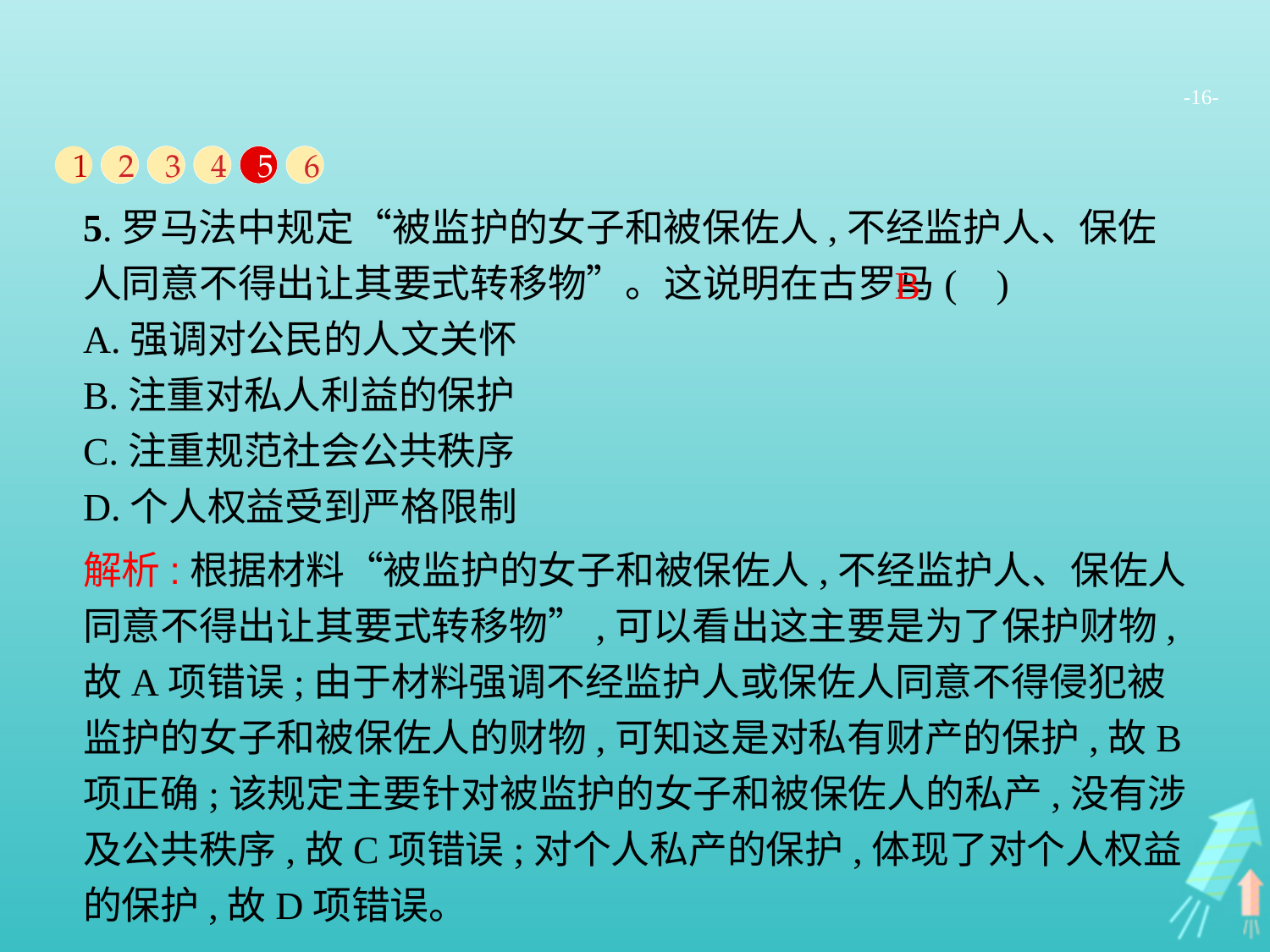

-16-
1
2
3
4
5
6
5.罗马法中规定“被监护的女子和被保佐人,不经监护人、保佐人同意不得出让其要式转移物”。这说明在古罗马(    )
A.强调对公民的人文关怀
B.注重对私人利益的保护
C.注重规范社会公共秩序
D.个人权益受到严格限制
B
解析:根据材料“被监护的女子和被保佐人,不经监护人、保佐人同意不得出让其要式转移物”,可以看出这主要是为了保护财物,故A项错误;由于材料强调不经监护人或保佐人同意不得侵犯被监护的女子和被保佐人的财物,可知这是对私有财产的保护,故B项正确;该规定主要针对被监护的女子和被保佐人的私产,没有涉及公共秩序,故C项错误;对个人私产的保护,体现了对个人权益的保护,故D项错误。